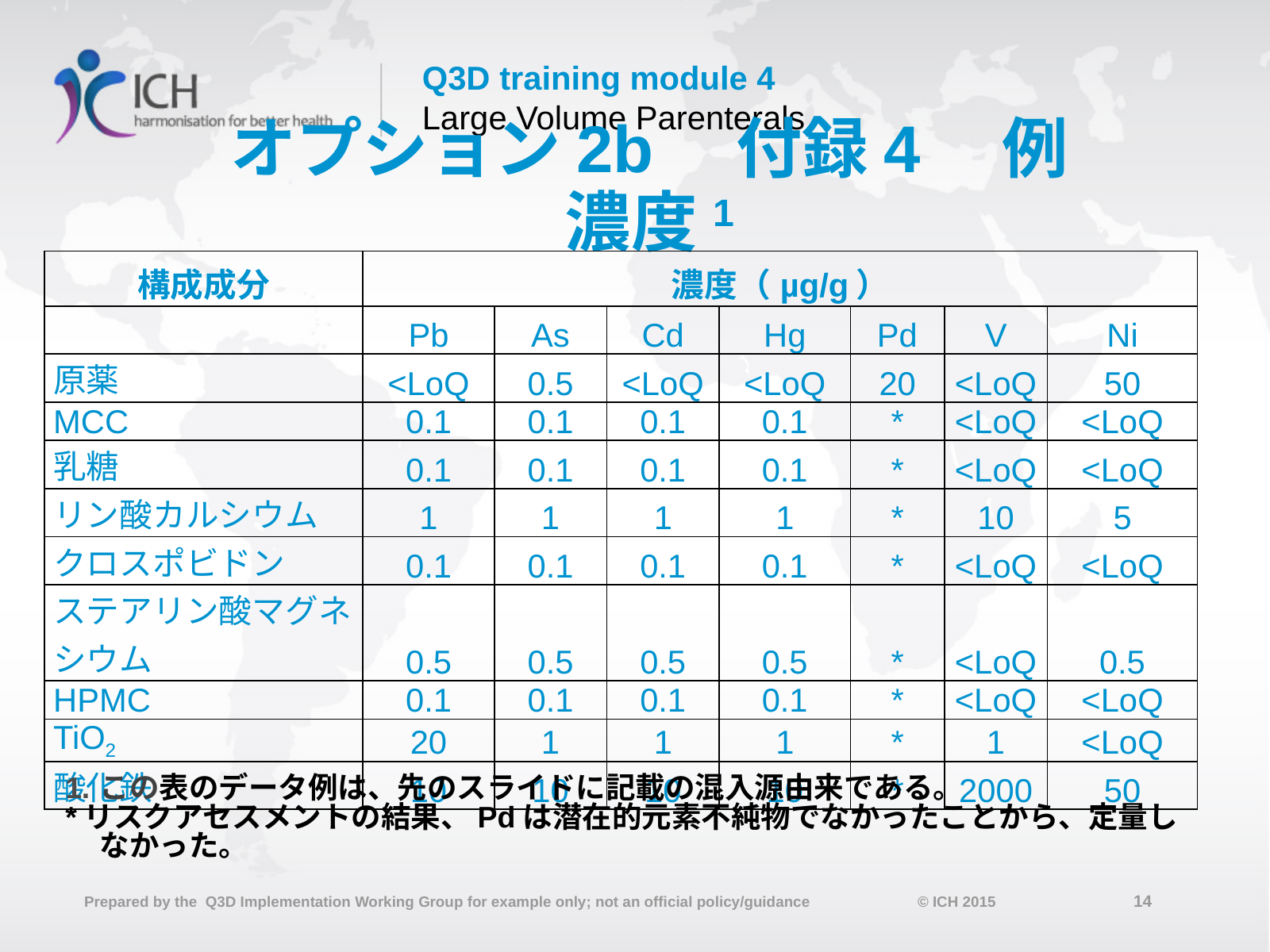

# オプション2b　付録4　例 濃度1
| 構成成分 | 濃度（µg/g） |  |  |  |  |  |  |
| --- | --- | --- | --- | --- | --- | --- | --- |
|  | Pb | As | Cd | Hg | Pd | V | Ni |
| 原薬 | <LoQ | 0.5 | <LoQ | <LoQ | 20 | <LoQ | 50 |
| MCC | 0.1 | 0.1 | 0.1 | 0.1 | \* | <LoQ | <LoQ |
| 乳糖 | 0.1 | 0.1 | 0.1 | 0.1 | \* | <LoQ | <LoQ |
| リン酸カルシウム | 1 | 1 | 1 | 1 | \* | 10 | 5 |
| クロスポビドン | 0.1 | 0.1 | 0.1 | 0.1 | \* | <LoQ | <LoQ |
| ステアリン酸マグネシウム | 0.5 | 0.5 | 0.5 | 0.5 | \* | <LoQ | 0.5 |
| HPMC | 0.1 | 0.1 | 0.1 | 0.1 | \* | <LoQ | <LoQ |
| TiO2 | 20 | 1 | 1 | 1 | \* | 1 | <LoQ |
| 酸化鉄 | 10 | 10 | 10 | 10 | \* | 2000 | 50 |
1.	この表のデータ例は、先のスライドに記載の混入源由来である。
*リスクアセスメントの結果、Pdは潜在的元素不純物でなかったことから、定量しなかった。